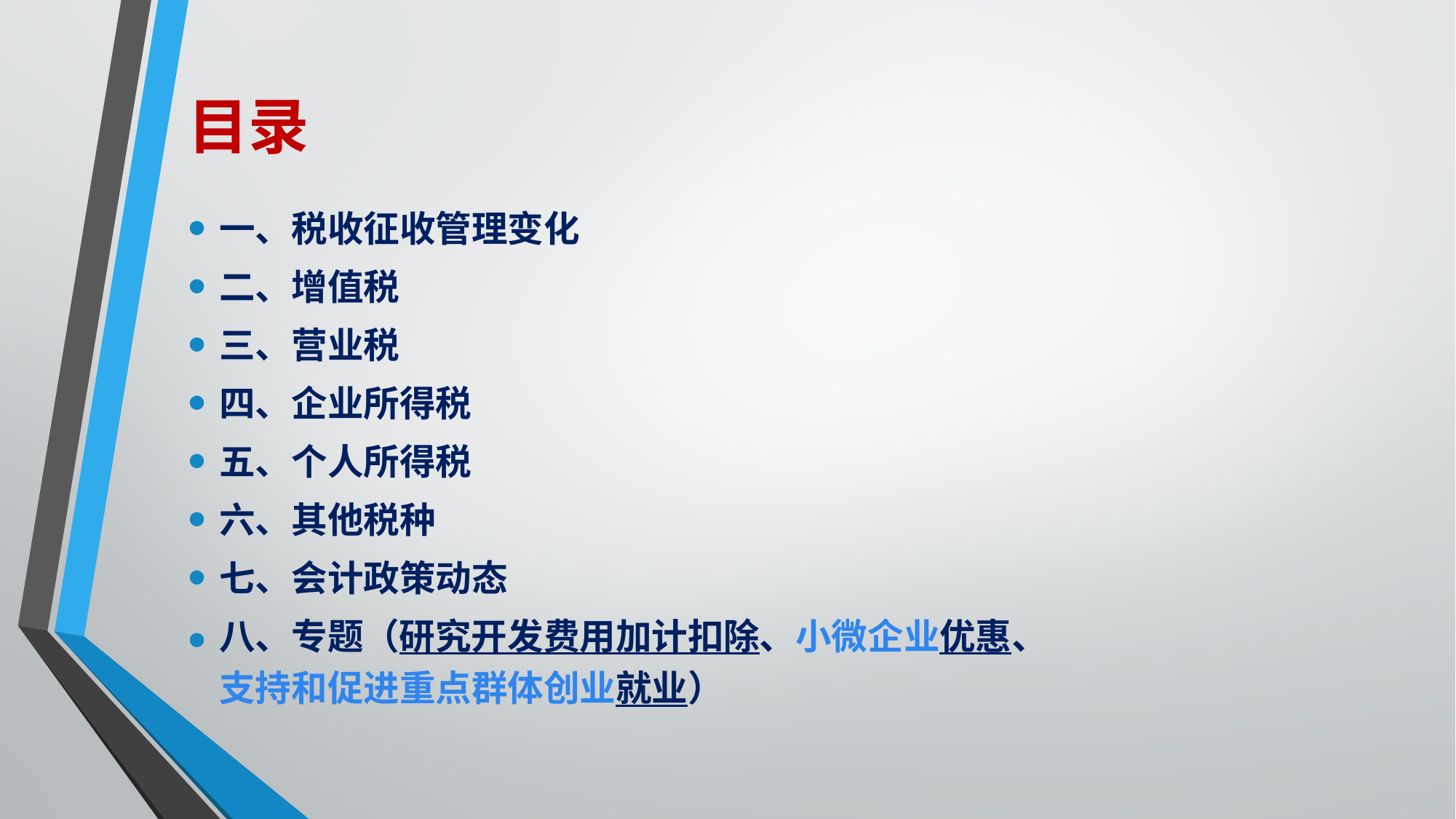

# 目录
一、税收征收管理变化
二、增值税
三、营业税
四、企业所得税
五、个人所得税
六、其他税种
七、会计政策动态
八、专题（研究开发费用加计扣除、小微企业优惠、支持和促进重点群体创业就业）